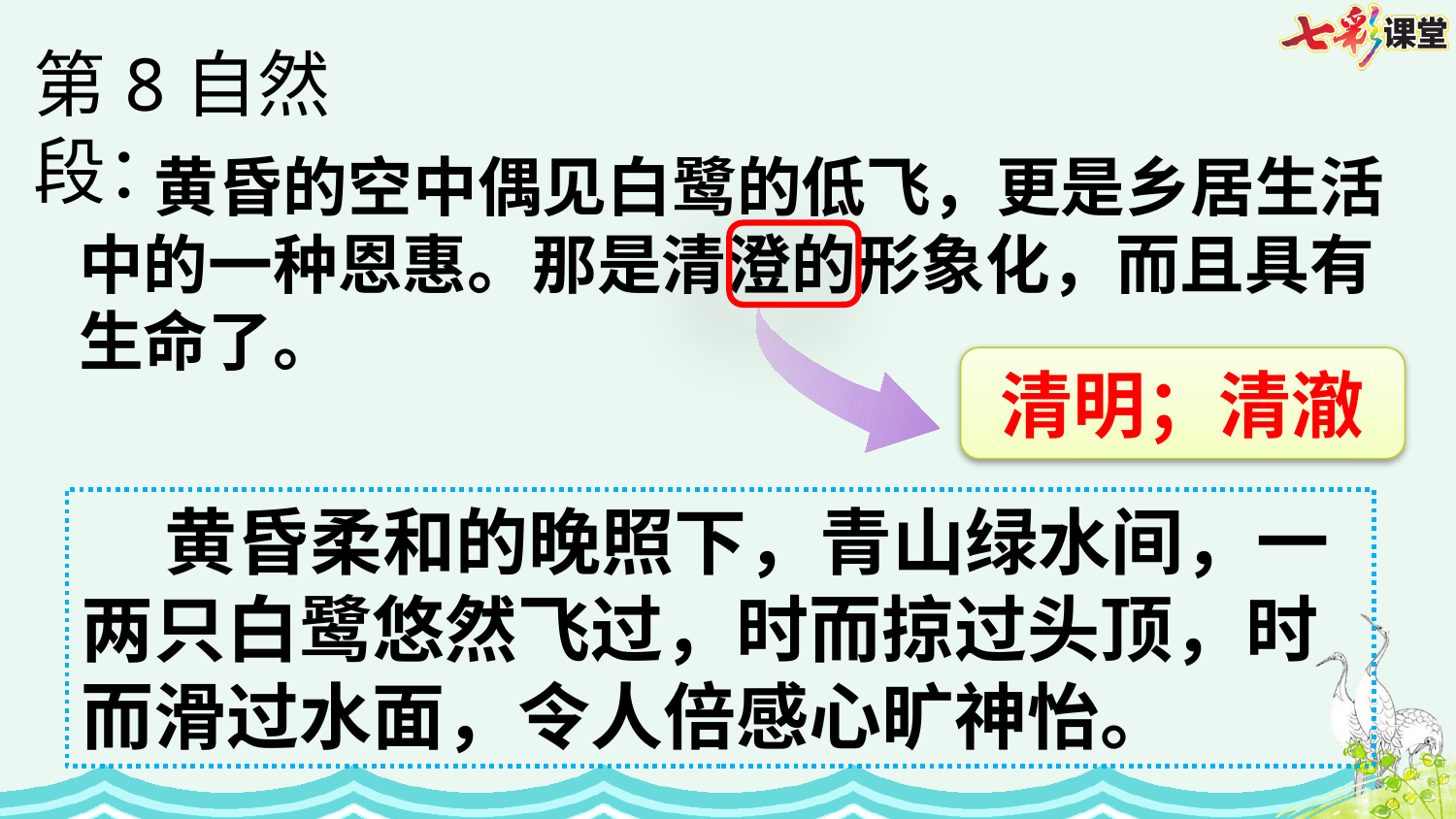

第8自然段：
    黄昏的空中偶见白鹭的低飞，更是乡居生活中的一种恩惠。那是清澄的形象化，而且具有生命了。

清明；清澈
    黄昏柔和的晚照下，青山绿水间，一两只白鹭悠然飞过，时而掠过头顶，时而滑过水面，令人倍感心旷神怡。